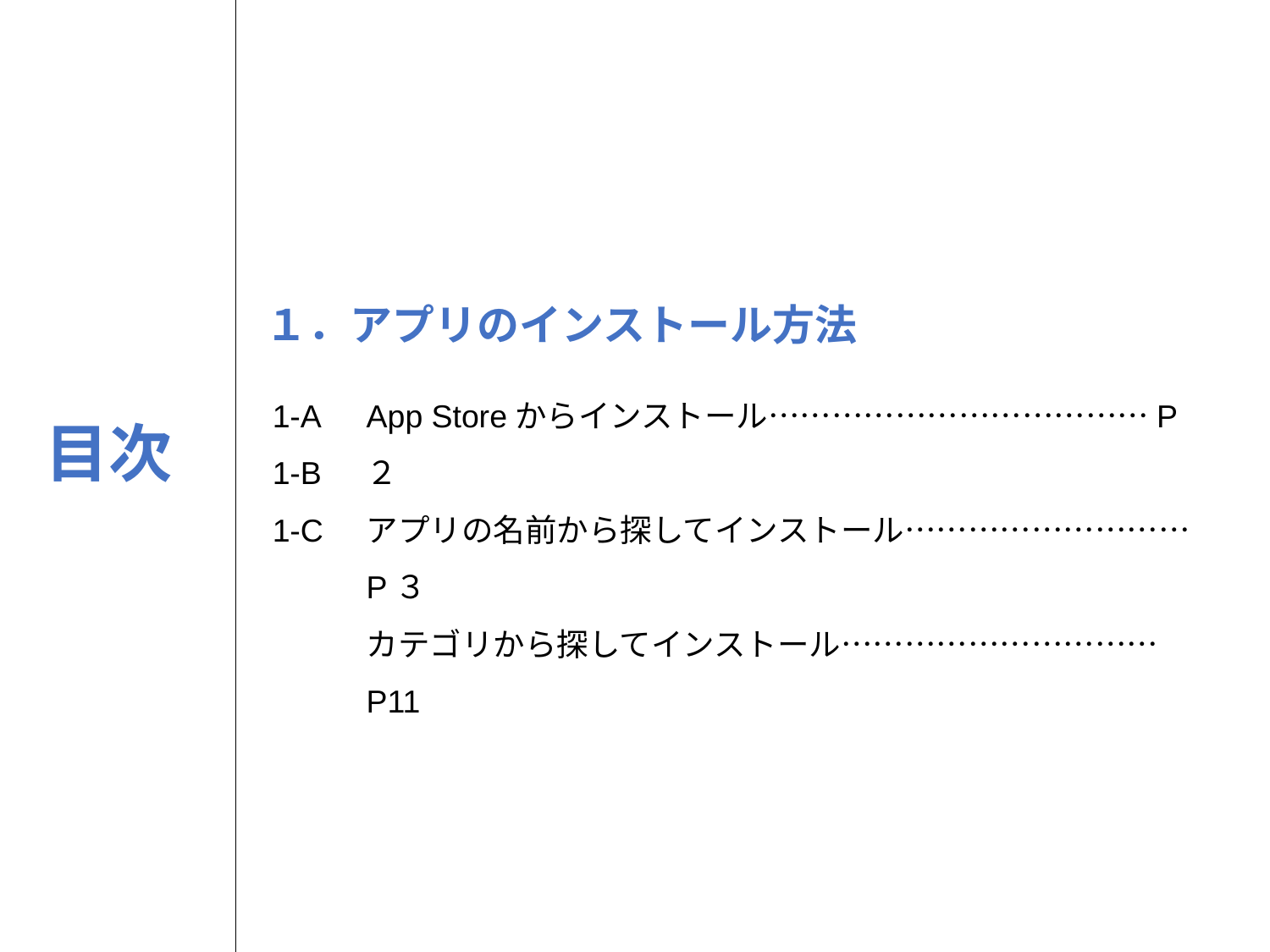

１．アプリのインストール方法
1-A
1-B
1-C

App Storeからインストール………………………………P２
アプリの名前から探してインストール………………………P３
カテゴリから探してインストール…………………………P11
目次